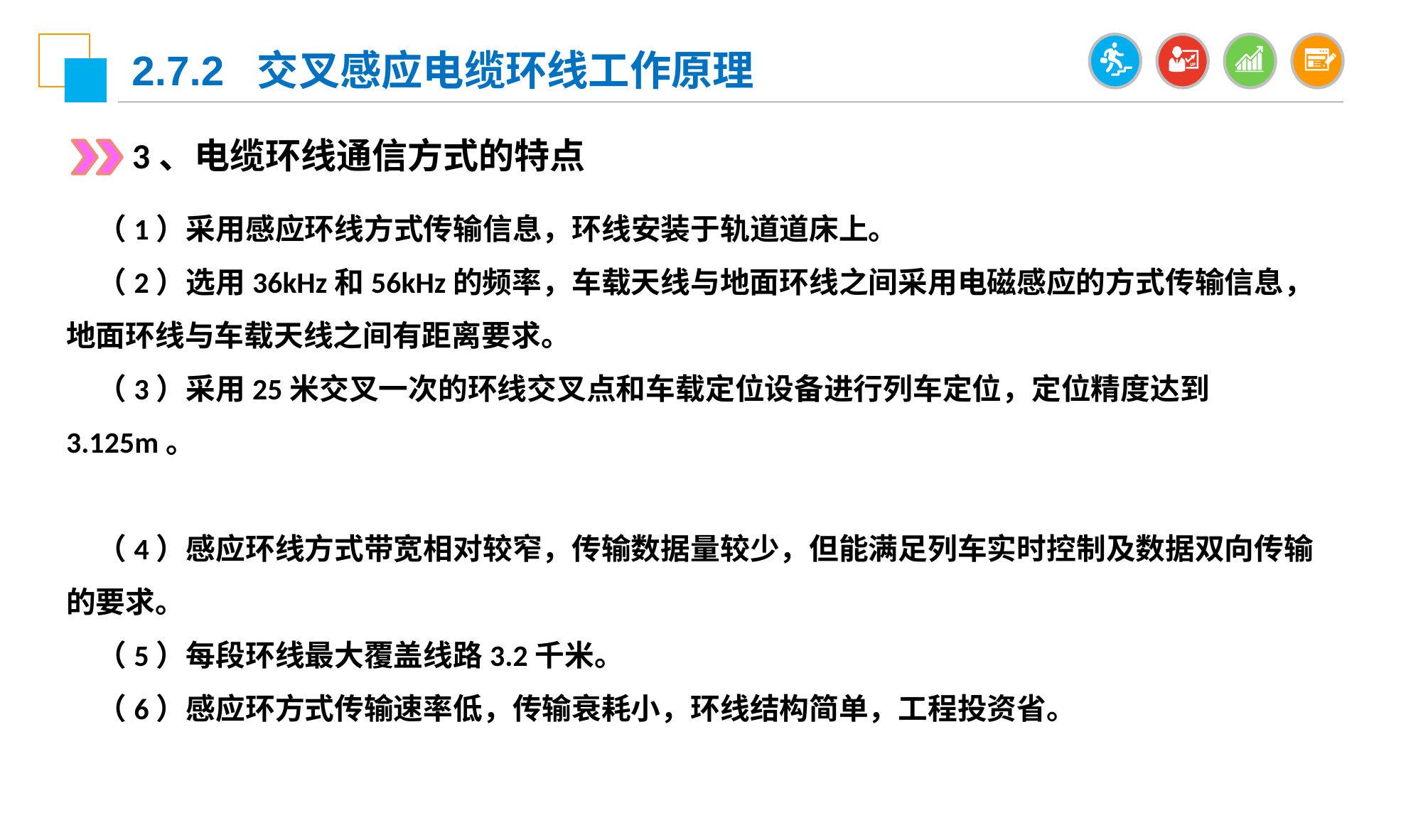

2.7.2  交叉感应电缆环线工作原理
3、电缆环线通信方式的特点

（1）采用感应环线方式传输信息，环线安装于轨道道床上。
（2）选用36kHz和56kHz的频率，车载天线与地面环线之间采用电磁感应的方式传输信息，地面环线与车载天线之间有距离要求。
（3）采用25米交叉一次的环线交叉点和车载定位设备进行列车定位，定位精度达到3.125m。

（4）感应环线方式带宽相对较窄，传输数据量较少，但能满足列车实时控制及数据双向传输的要求。
（5）每段环线最大覆盖线路3.2千米。
（6）感应环方式传输速率低，传输衰耗小，环线结构简单，工程投资省。